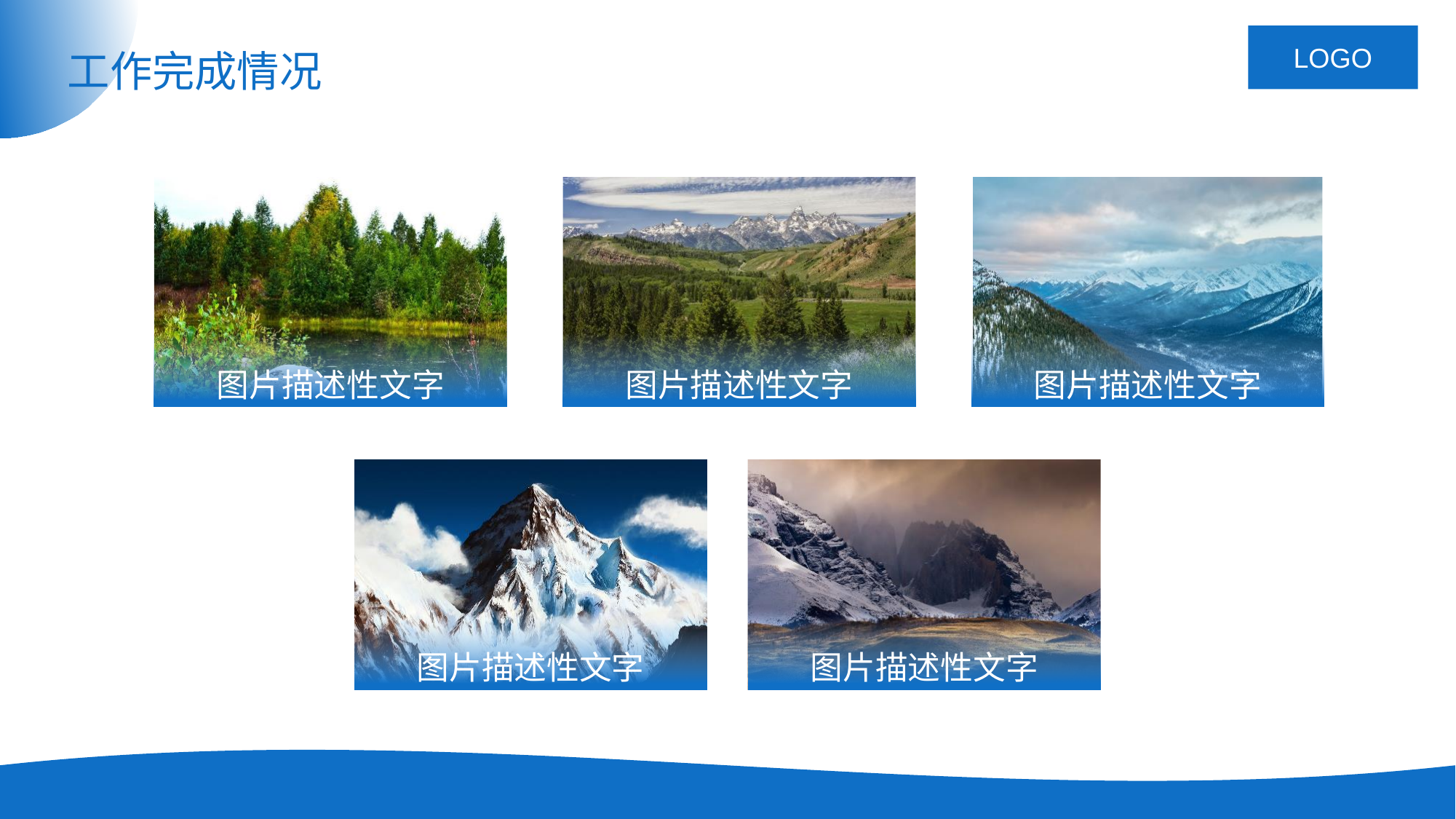

# 工作完成情况

图片描述性文字

图片描述性文字

图片描述性文字

图片描述性文字

图片描述性文字